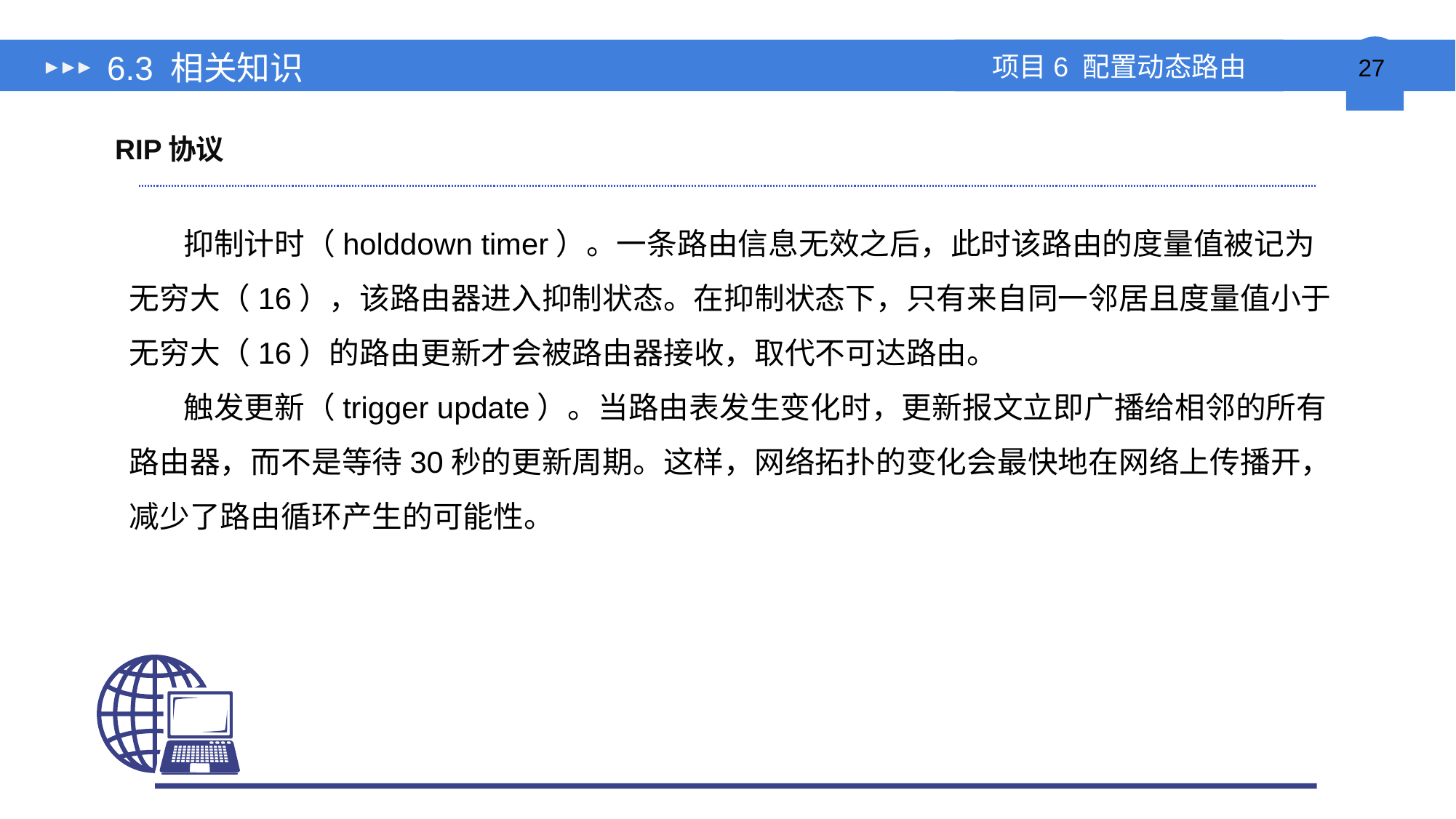

# 6.3 相关知识
RIP协议

       抑制计时（holddown timer）。一条路由信息无效之后，此时该路由的度量值被记为无穷大（16），该路由器进入抑制状态。在抑制状态下，只有来自同一邻居且度量值小于无穷大（16）的路由更新才会被路由器接收，取代不可达路由。
       触发更新（trigger update）。当路由表发生变化时，更新报文立即广播给相邻的所有路由器，而不是等待30秒的更新周期。这样，网络拓扑的变化会最快地在网络上传播开，减少了路由循环产生的可能性。